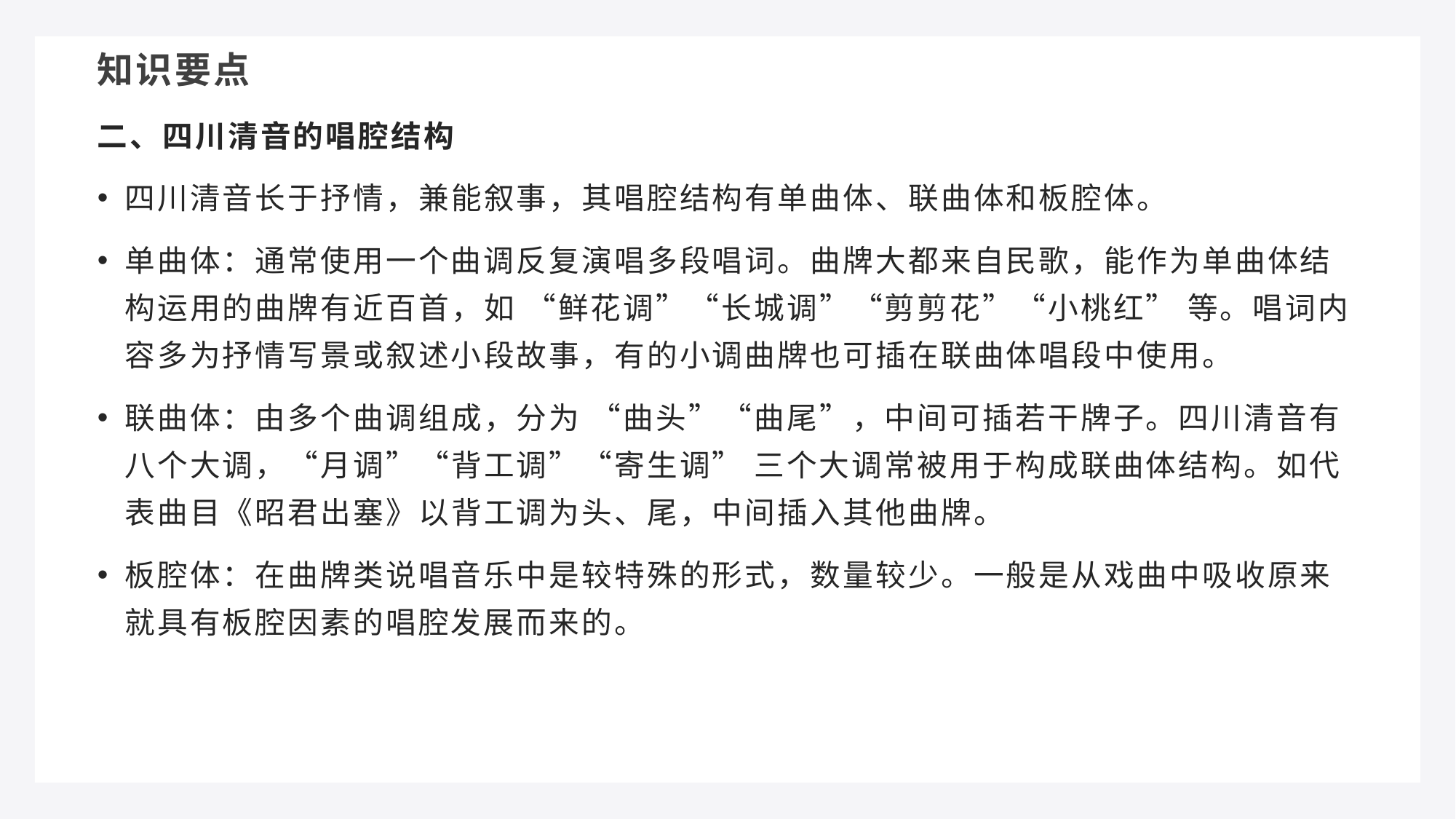

知识要点
二、四川清音的唱腔结构
四川清音长于抒情，兼能叙事，其唱腔结构有单曲体、联曲体和板腔体。
单曲体：通常使用一个曲调反复演唱多段唱词。曲牌大都来自民歌，能作为单曲体结构运用的曲牌有近百首，如 “鲜花调”“长城调”“剪剪花”“小桃红” 等。唱词内容多为抒情写景或叙述小段故事，有的小调曲牌也可插在联曲体唱段中使用。
联曲体：由多个曲调组成，分为 “曲头”“曲尾”，中间可插若干牌子。四川清音有八个大调，“月调”“背工调”“寄生调” 三个大调常被用于构成联曲体结构。如代表曲目《昭君出塞》以背工调为头、尾，中间插入其他曲牌。
板腔体：在曲牌类说唱音乐中是较特殊的形式，数量较少。一般是从戏曲中吸收原来就具有板腔因素的唱腔发展而来的。